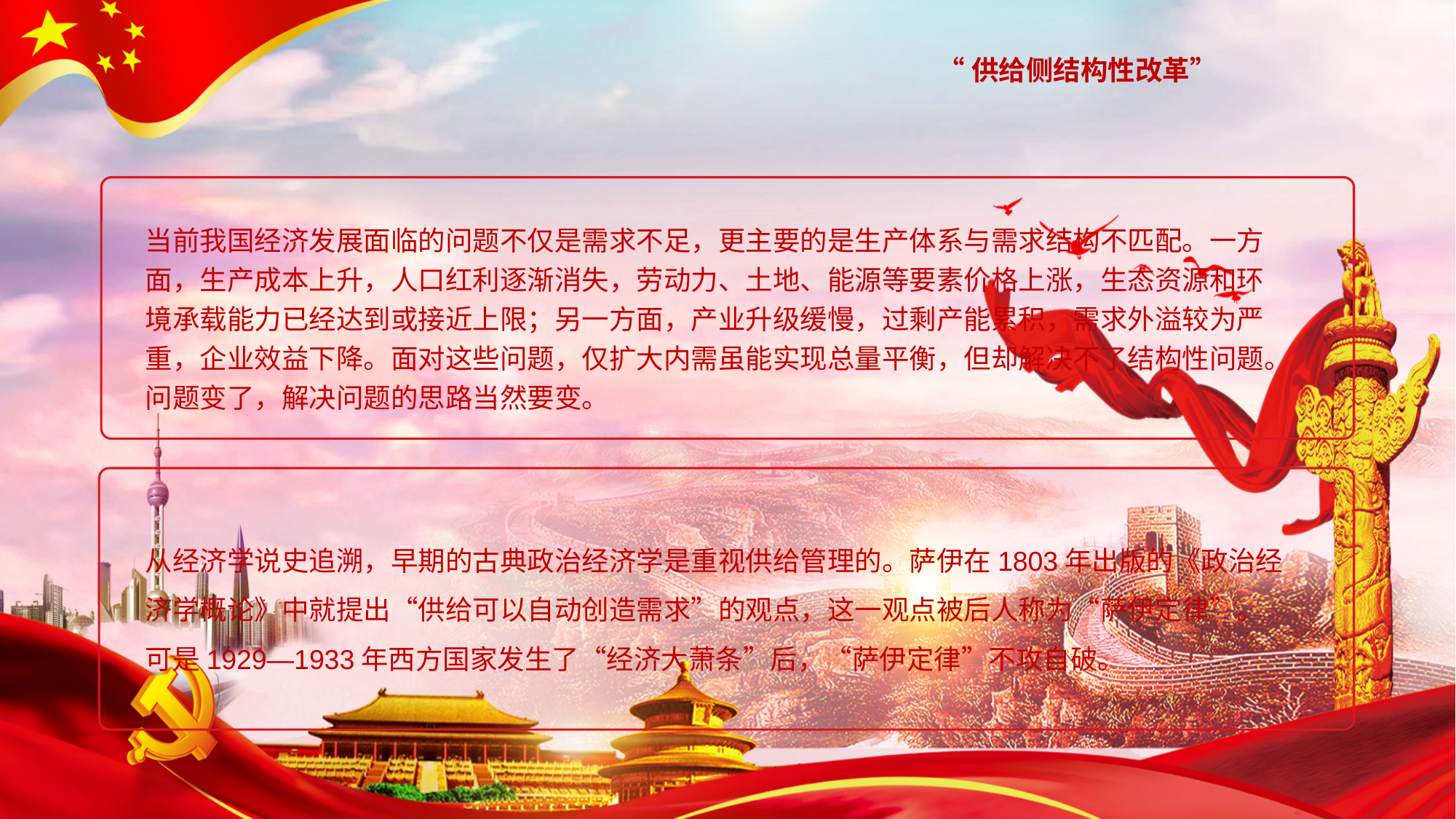

“供给侧结构性改革”

当前我国经济发展面临的问题不仅是需求不足，更主要的是生产体系与需求结构不匹配。一方面，生产成本上升，人口红利逐渐消失，劳动力、土地、能源等要素价格上涨，生态资源和环境承载能力已经达到或接近上限；另一方面，产业升级缓慢，过剩产能累积，需求外溢较为严重，企业效益下降。面对这些问题，仅扩大内需虽能实现总量平衡，但却解决不了结构性问题。问题变了，解决问题的思路当然要变。

从经济学说史追溯，早期的古典政治经济学是重视供给管理的。萨伊在1803年出版的《政治经济学概论》中就提出“供给可以自动创造需求”的观点，这一观点被后人称为“萨伊定律”。可是1929—1933年西方国家发生了“经济大萧条”后，“萨伊定律”不攻自破。